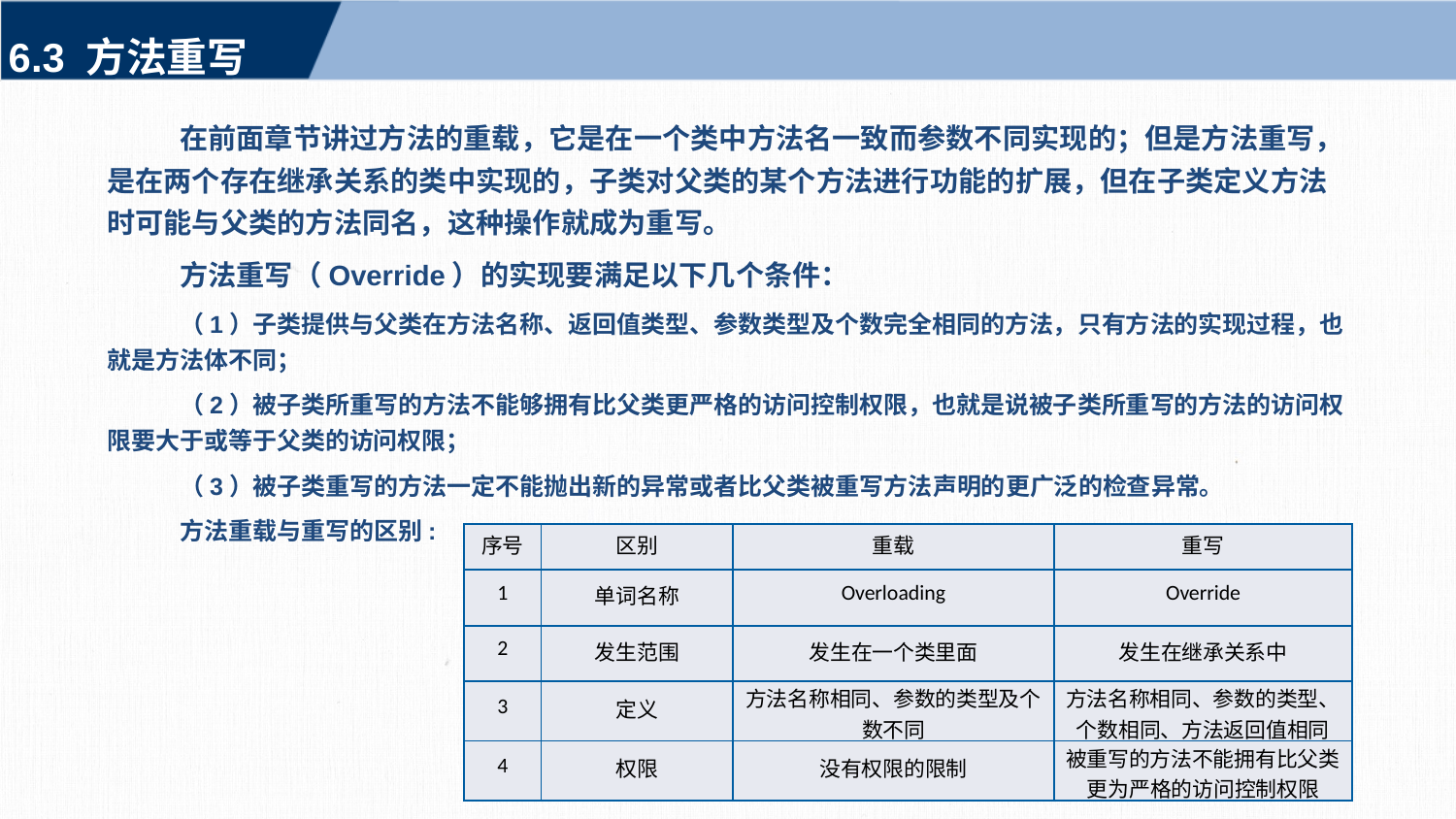

6.3 方法重写

在前面章节讲过方法的重载，它是在一个类中方法名一致而参数不同实现的；但是方法重写，是在两个存在继承关系的类中实现的，子类对父类的某个方法进行功能的扩展，但在子类定义方法时可能与父类的方法同名，这种操作就成为重写。
方法重写（Override）的实现要满足以下几个条件：
（1）子类提供与父类在方法名称、返回值类型、参数类型及个数完全相同的方法，只有方法的实现过程，也就是方法体不同；
（2）被子类所重写的方法不能够拥有比父类更严格的访问控制权限，也就是说被子类所重写的方法的访问权限要大于或等于父类的访问权限；
（3）被子类重写的方法一定不能抛出新的异常或者比父类被重写方法声明的更广泛的检查异常。
方法重载与重写的区别:
| 序号 | 区别 | 重载 | 重写 |
| --- | --- | --- | --- |
| 1 | 单词名称 | Overloading | Override |
| 2 | 发生范围 | 发生在一个类里面 | 发生在继承关系中 |
| 3 | 定义 | 方法名称相同、参数的类型及个数不同 | 方法名称相同、参数的类型、个数相同、方法返回值相同 |
| 4 | 权限 | 没有权限的限制 | 被重写的方法不能拥有比父类更为严格的访问控制权限 |